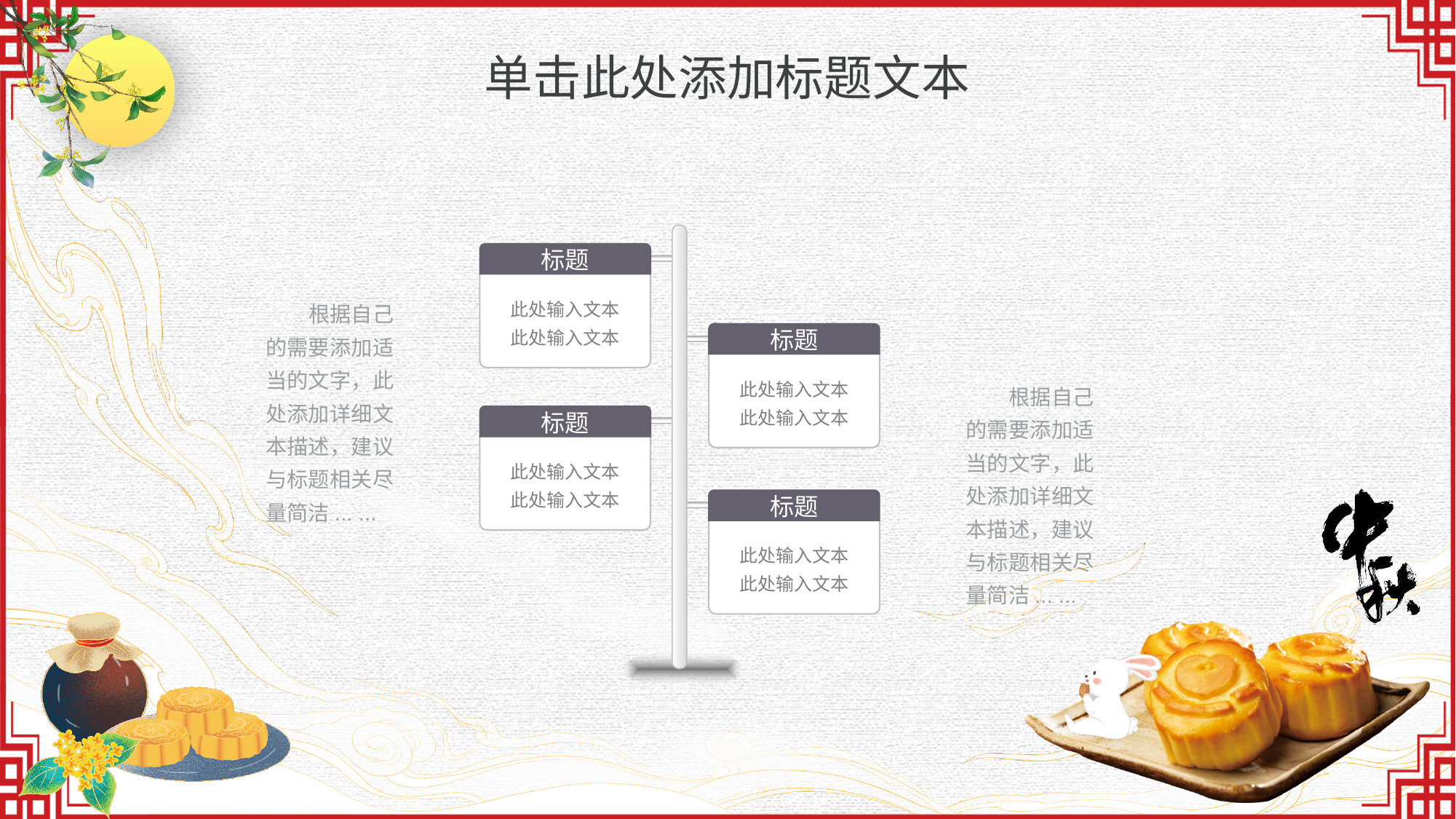

单击此处添加标题文本

根据自己的需要添加适当的文字，此处添加详细文本描述，建议与标题相关尽量简洁... ...
标题

此处输入文本
此处输入文本
标题
根据自己的需要添加适当的文字，此处添加详细文本描述，建议与标题相关尽量简洁... ...

此处输入文本
此处输入文本
标题

此处输入文本
此处输入文本
标题
此处输入文本
此处输入文本